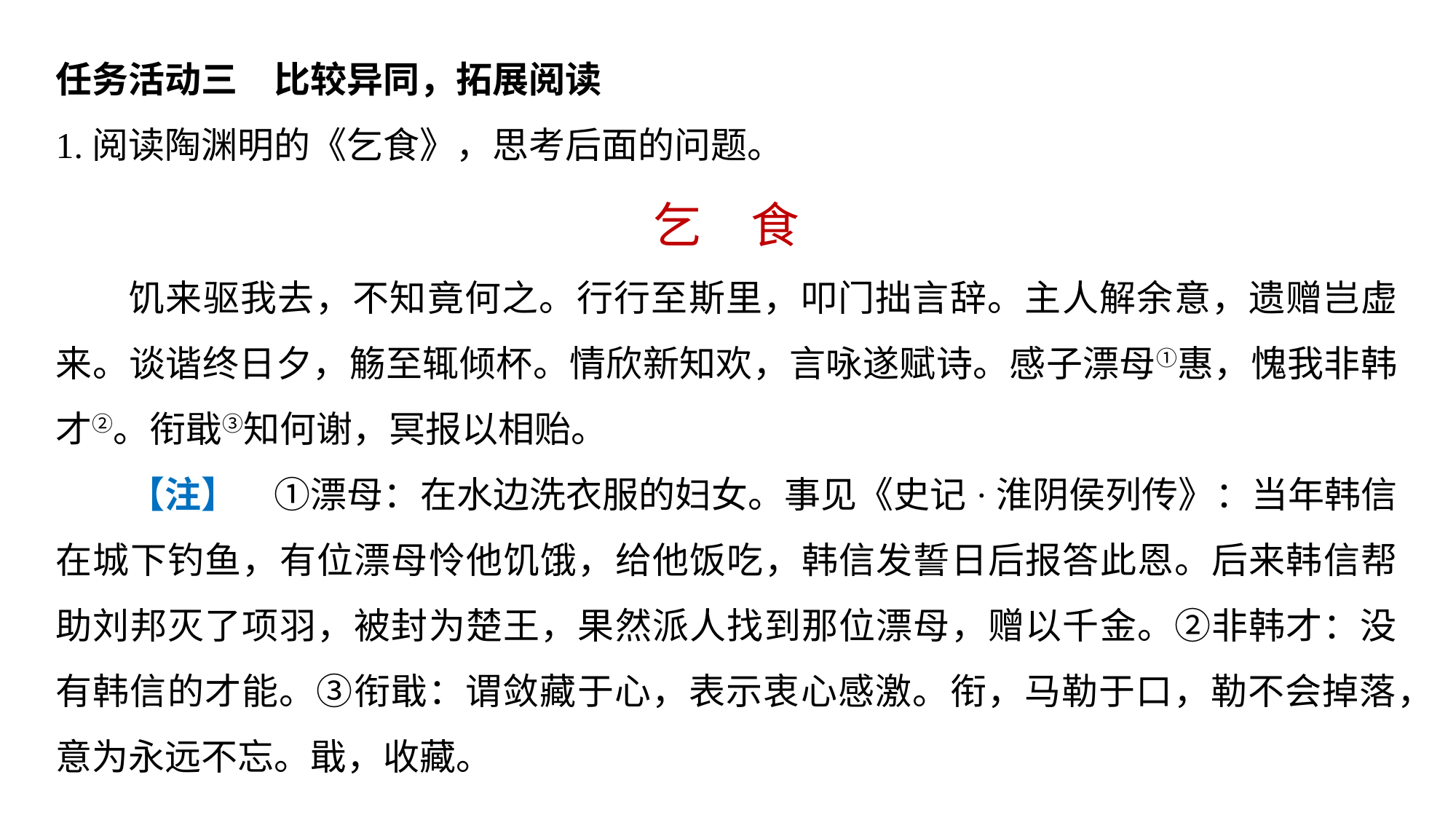

任务活动三　比较异同，拓展阅读
1.阅读陶渊明的《乞食》，思考后面的问题。
乞　食
饥来驱我去，不知竟何之。行行至斯里，叩门拙言辞。主人解余意，遗赠岂虚来。谈谐终日夕，觞至辄倾杯。情欣新知欢，言咏遂赋诗。感子漂母①惠，愧我非韩才②。衔戢③知何谢，冥报以相贻。
【注】　①漂母：在水边洗衣服的妇女。事见《史记·淮阴侯列传》：当年韩信在城下钓鱼，有位漂母怜他饥饿，给他饭吃，韩信发誓日后报答此恩。后来韩信帮助刘邦灭了项羽，被封为楚王，果然派人找到那位漂母，赠以千金。②非韩才：没有韩信的才能。③衔戢：谓敛藏于心，表示衷心感激。衔，马勒于口，勒不会掉落，意为永远不忘。戢，收藏。